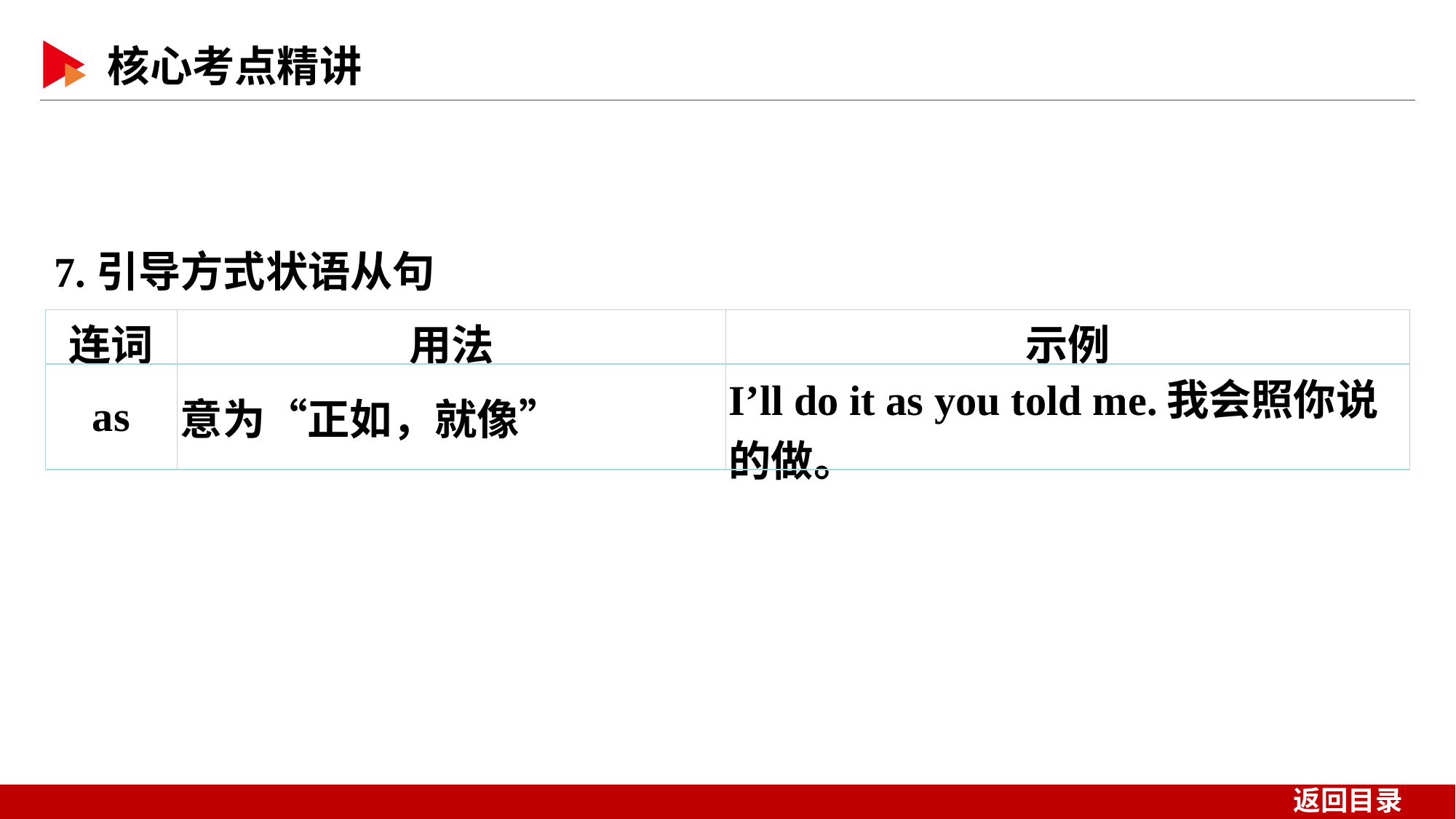

7.引导方式状语从句
| 连词 | 用法 | 示例 |
| --- | --- | --- |
| as | 意为“正如，就像” | I’ll do it as you told me.我会照你说的做。 |